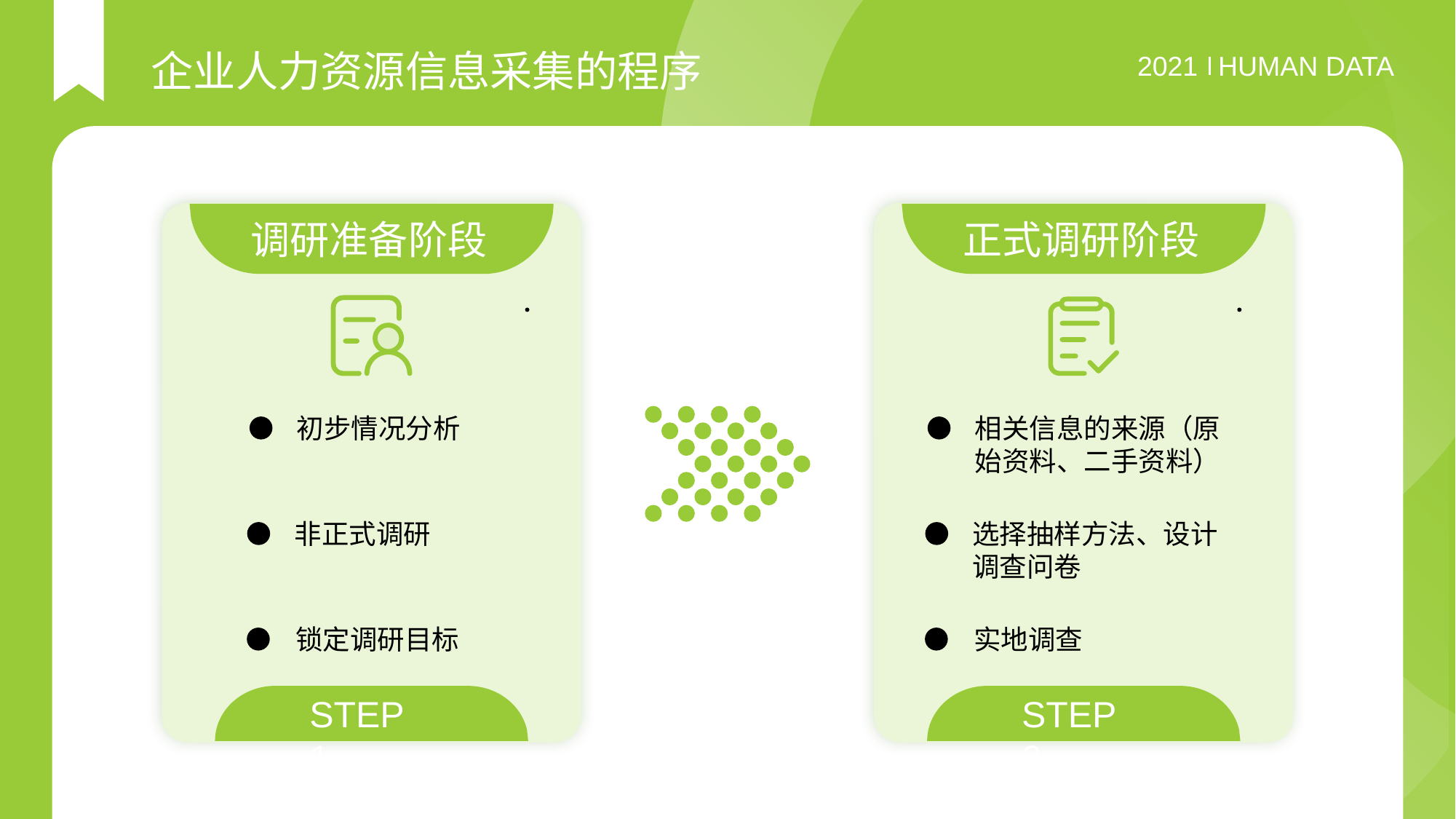

企业人力资源信息采集的程序

调研准备阶段

初步情况分析

非正式调研

锁定调研目标

STEP 1

正式调研阶段

相关信息的来源（原始资料、二手资料）

选择抽样方法、设计调查问卷

实地调查

STEP 2